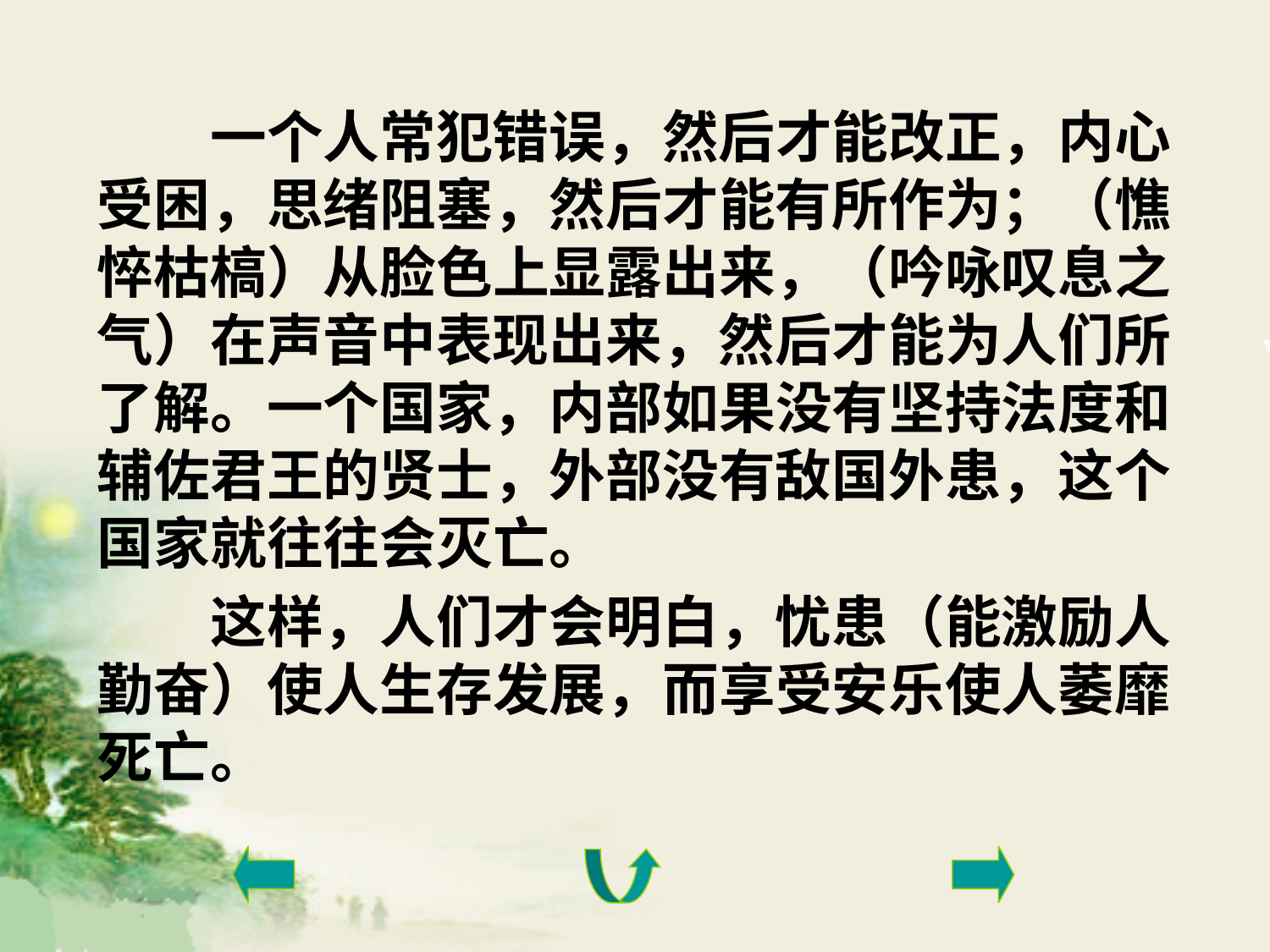

一个人常犯错误，然后才能改正，内心受困，思绪阻塞，然后才能有所作为；（憔悴枯槁）从脸色上显露出来，（吟咏叹息之气）在声音中表现出来，然后才能为人们所了解。一个国家，内部如果没有坚持法度和辅佐君王的贤士，外部没有敌国外患，这个国家就往往会灭亡。
　　这样，人们才会明白，忧患（能激励人勤奋）使人生存发展，而享受安乐使人萎靡死亡。